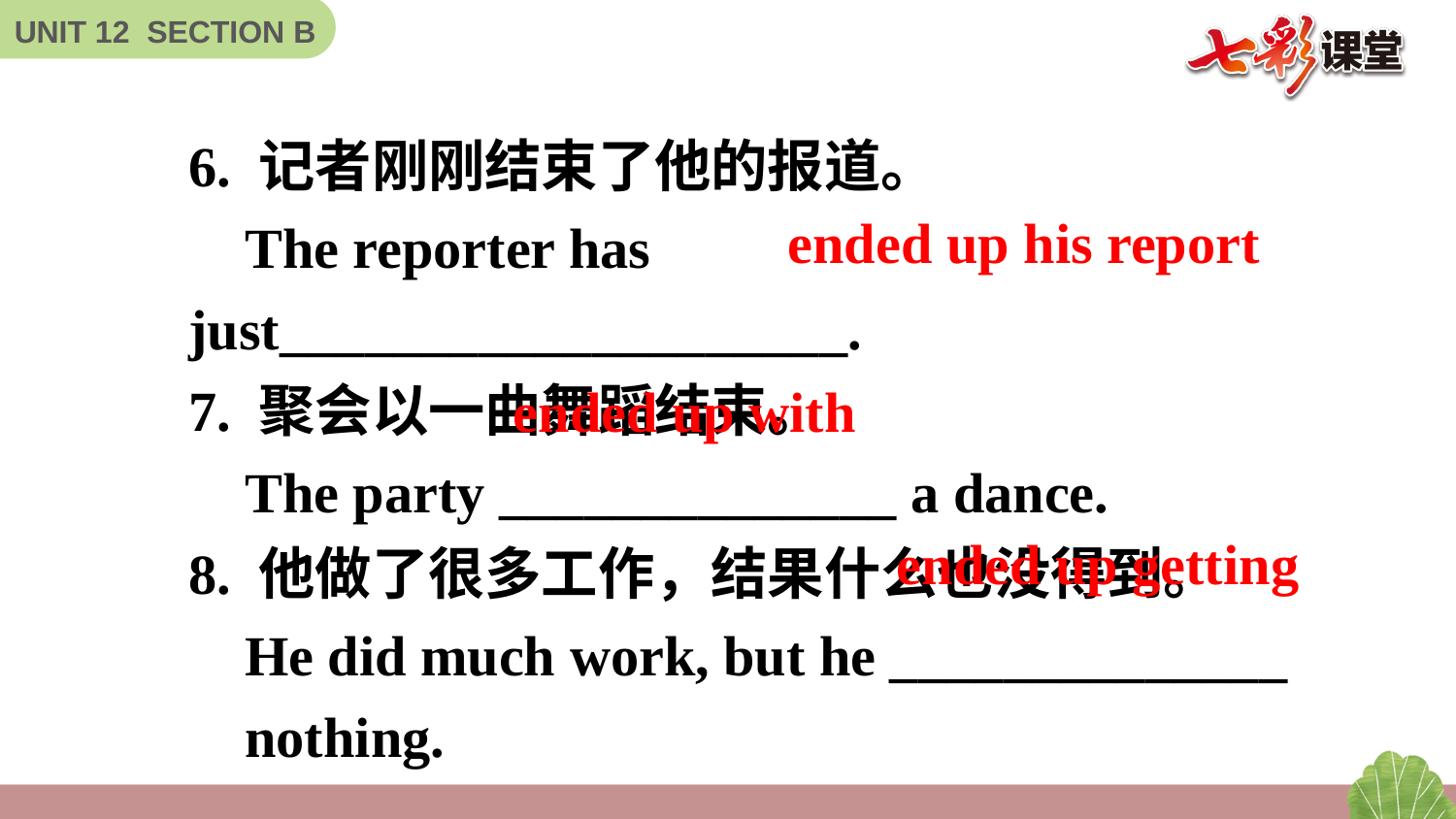

6. 记者刚刚结束了他的报道。
    The reporter has just____________________.
7. 聚会以一曲舞蹈结束。
    The party ______________ a dance.
8. 他做了很多工作，结果什么也没得到。
    He did much work, but he ______________
    nothing.
ended up his report
ended up with
ended up getting